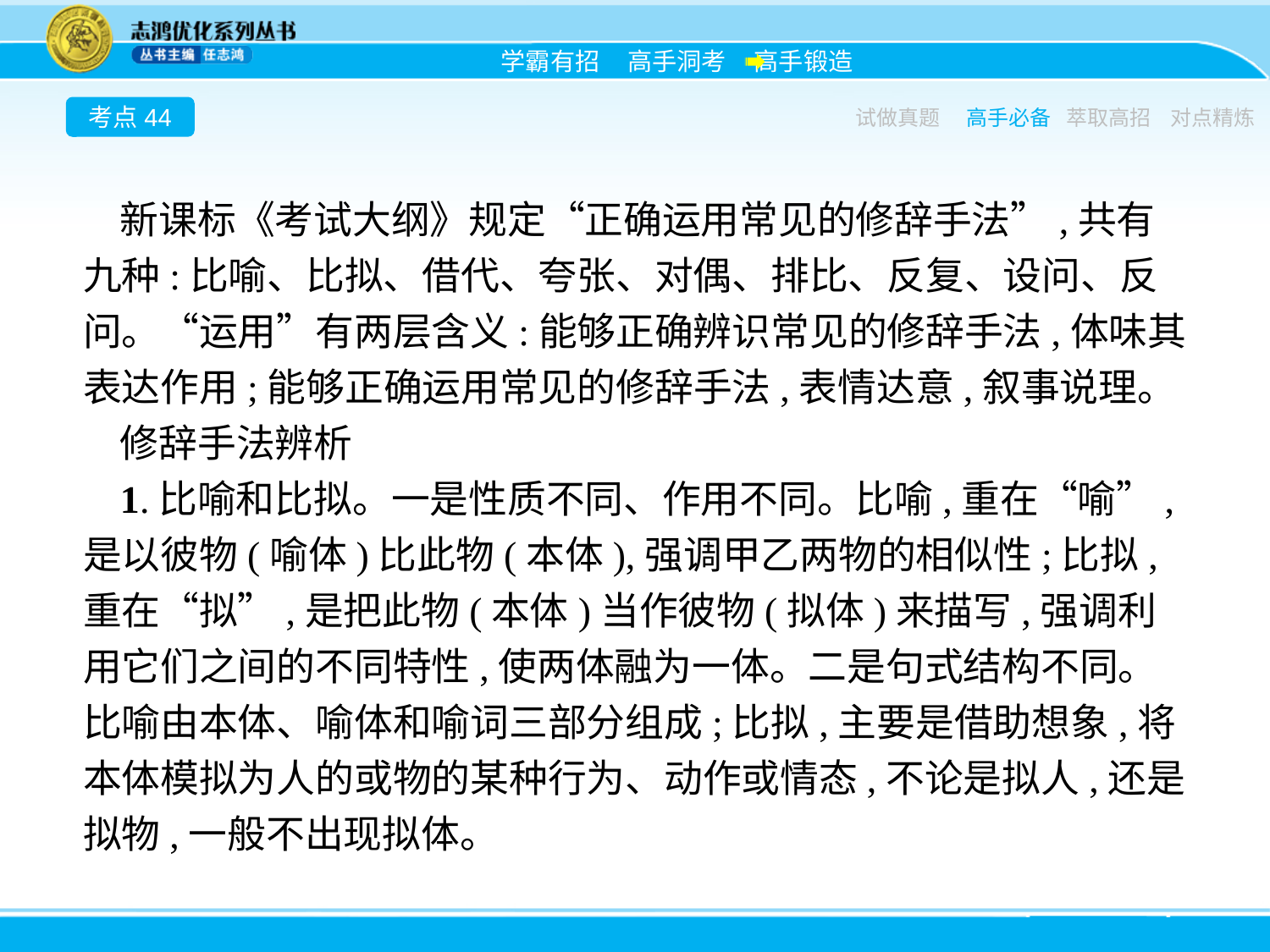

考点44
试做真题
高手必备
萃取高招
对点精炼
新课标《考试大纲》规定“正确运用常见的修辞手法”,共有九种:比喻、比拟、借代、夸张、对偶、排比、反复、设问、反问。“运用”有两层含义:能够正确辨识常见的修辞手法,体味其表达作用;能够正确运用常见的修辞手法,表情达意,叙事说理。
修辞手法辨析
1.比喻和比拟。一是性质不同、作用不同。比喻,重在“喻”,是以彼物(喻体)比此物(本体),强调甲乙两物的相似性;比拟,重在“拟”,是把此物(本体)当作彼物(拟体)来描写,强调利用它们之间的不同特性,使两体融为一体。二是句式结构不同。比喻由本体、喻体和喻词三部分组成;比拟,主要是借助想象,将本体模拟为人的或物的某种行为、动作或情态,不论是拟人,还是拟物,一般不出现拟体。